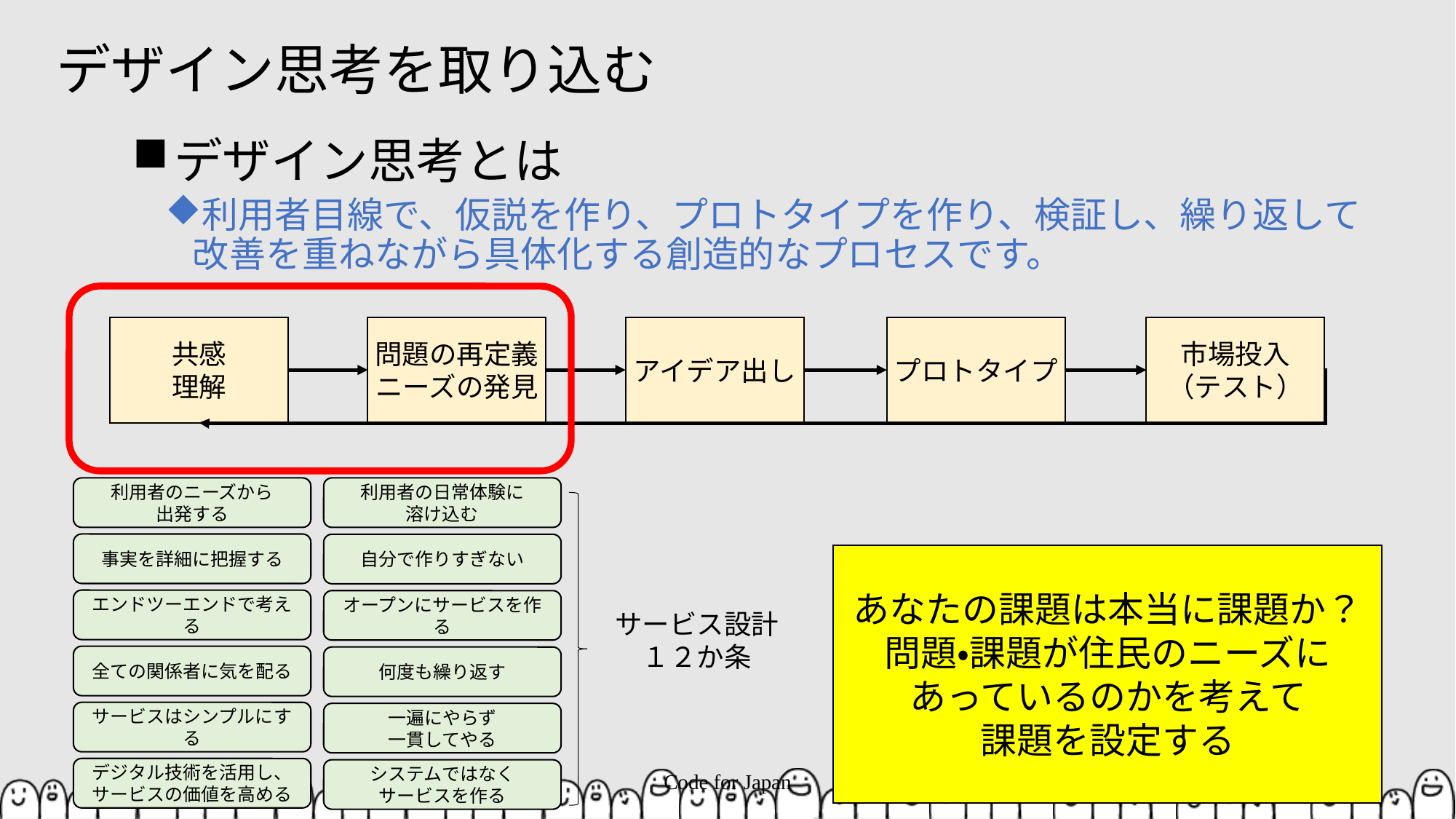

# デザイン思考を取り込む
デザイン思考とは
利用者目線で、仮説を作り、プロトタイプを作り、検証し、繰り返して
改善を重ねながら具体化する創造的なプロセスです。

共感
理解
問題の再定義
ニーズの発見
アイデア出し
プロトタイプ
市場投入
（テスト）
利用者のニーズから
出発する
利用者の日常体験に
溶け込む

事実を詳細に把握する
自分で作りすぎない
あなたの課題は本当に課題か？
問題・課題が住民のニーズに
あっているのかを考えて
課題を設定する
エンドツーエンドで考える
オープンにサービスを作る
サービス設計
１２か条
全ての関係者に気を配る
何度も繰り返す
サービスはシンプルにする
一遍にやらず
一貫してやる
デジタル技術を活用し、
サービスの価値を高める
Code for Japan
9
システムではなく
サービスを作る